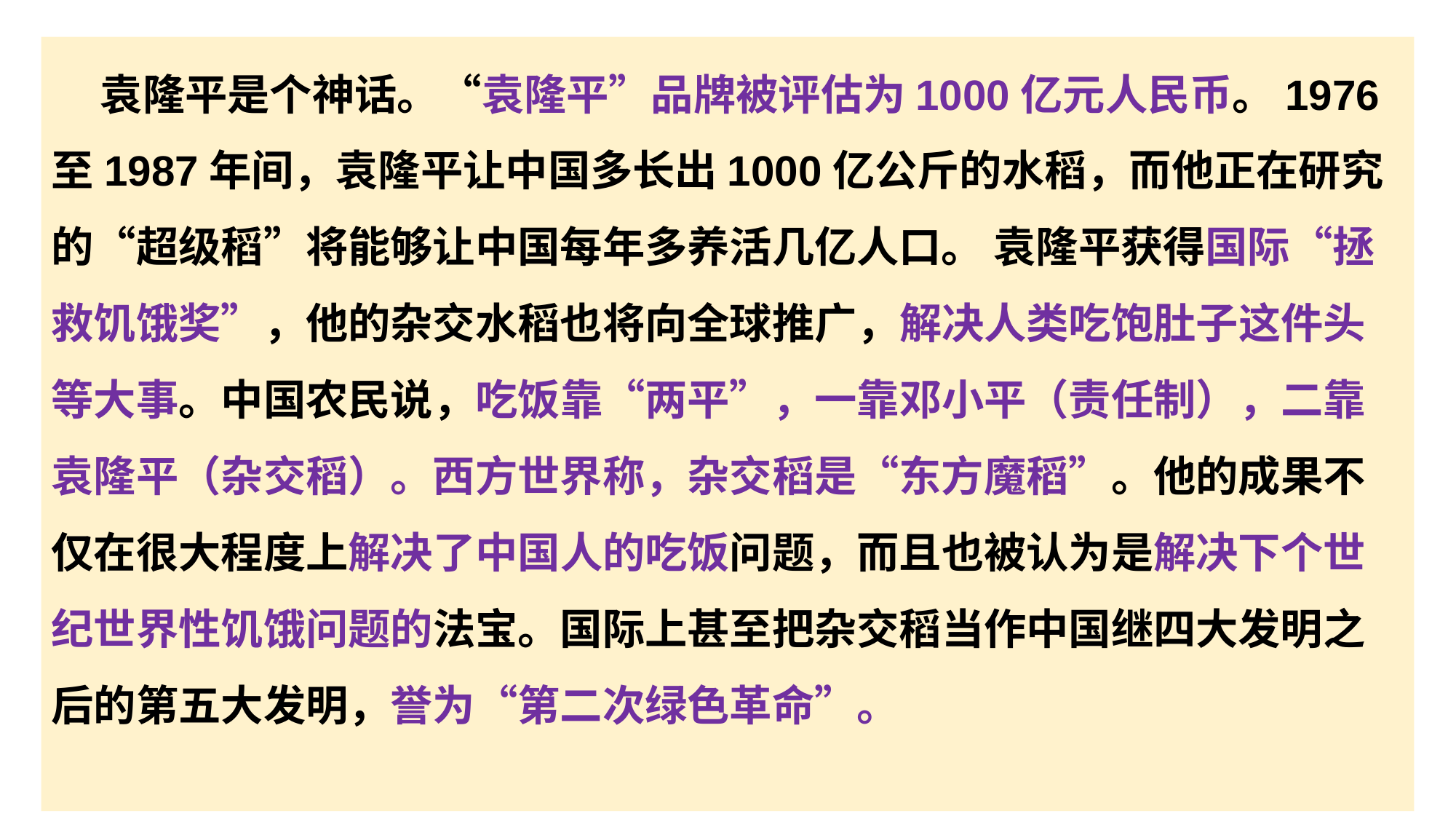

袁隆平是个神话。“袁隆平”品牌被评估为1000亿元人民币。1976至1987年间，袁隆平让中国多长出1000亿公斤的水稻，而他正在研究的“超级稻”将能够让中国每年多养活几亿人口。 袁隆平获得国际“拯救饥饿奖”，他的杂交水稻也将向全球推广，解决人类吃饱肚子这件头等大事。中国农民说，吃饭靠“两平”，一靠邓小平（责任制），二靠袁隆平（杂交稻）。西方世界称，杂交稻是“东方魔稻”。他的成果不仅在很大程度上解决了中国人的吃饭问题，而且也被认为是解决下个世纪世界性饥饿问题的法宝。国际上甚至把杂交稻当作中国继四大发明之后的第五大发明，誉为“第二次绿色革命”。